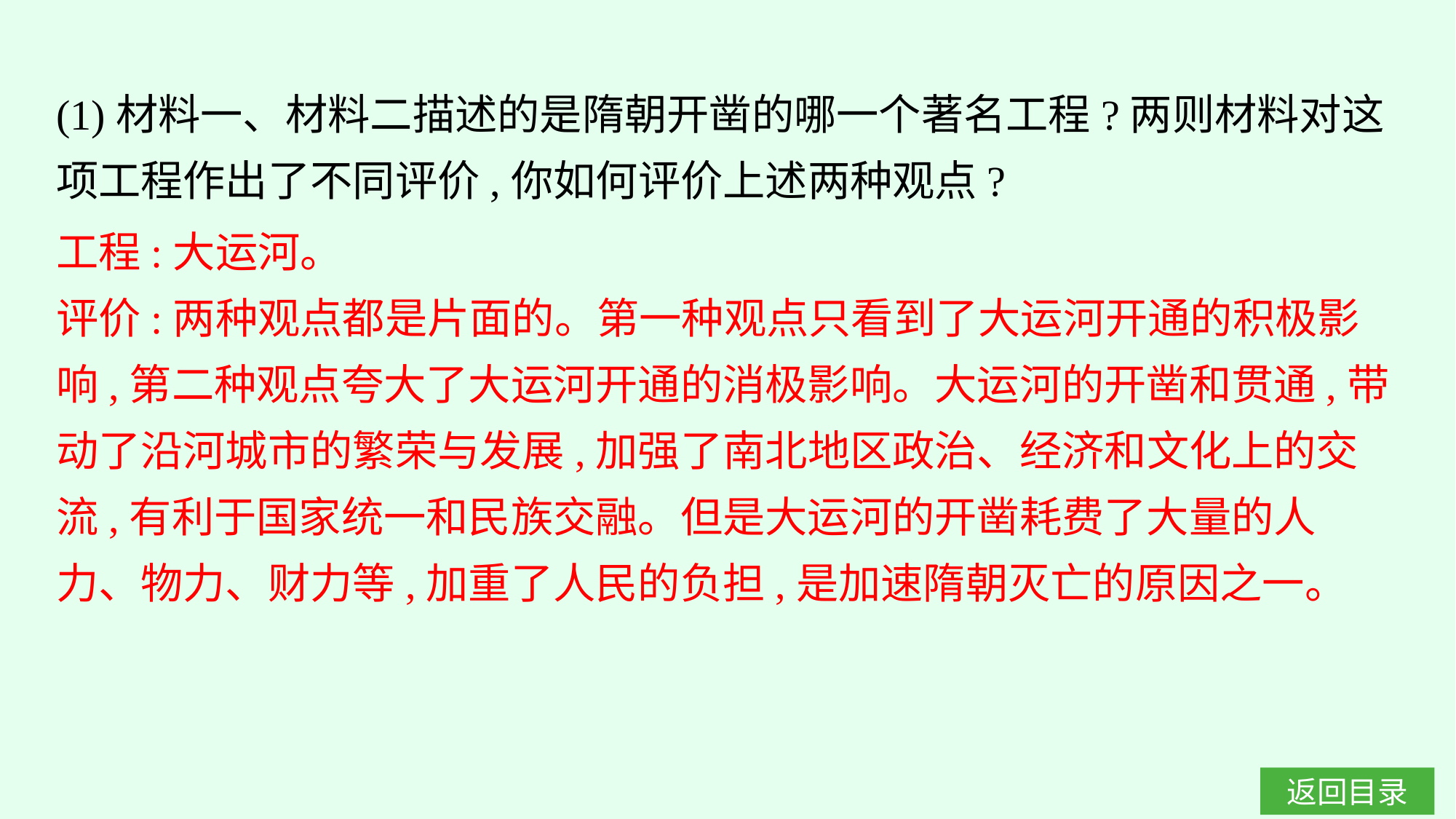

(1)材料一、材料二描述的是隋朝开凿的哪一个著名工程?两则材料对这项工程作出了不同评价,你如何评价上述两种观点?
工程:大运河。
评价:两种观点都是片面的。第一种观点只看到了大运河开通的积极影响,第二种观点夸大了大运河开通的消极影响。大运河的开凿和贯通,带动了沿河城市的繁荣与发展,加强了南北地区政治、经济和文化上的交流,有利于国家统一和民族交融。但是大运河的开凿耗费了大量的人力、物力、财力等,加重了人民的负担,是加速隋朝灭亡的原因之一。